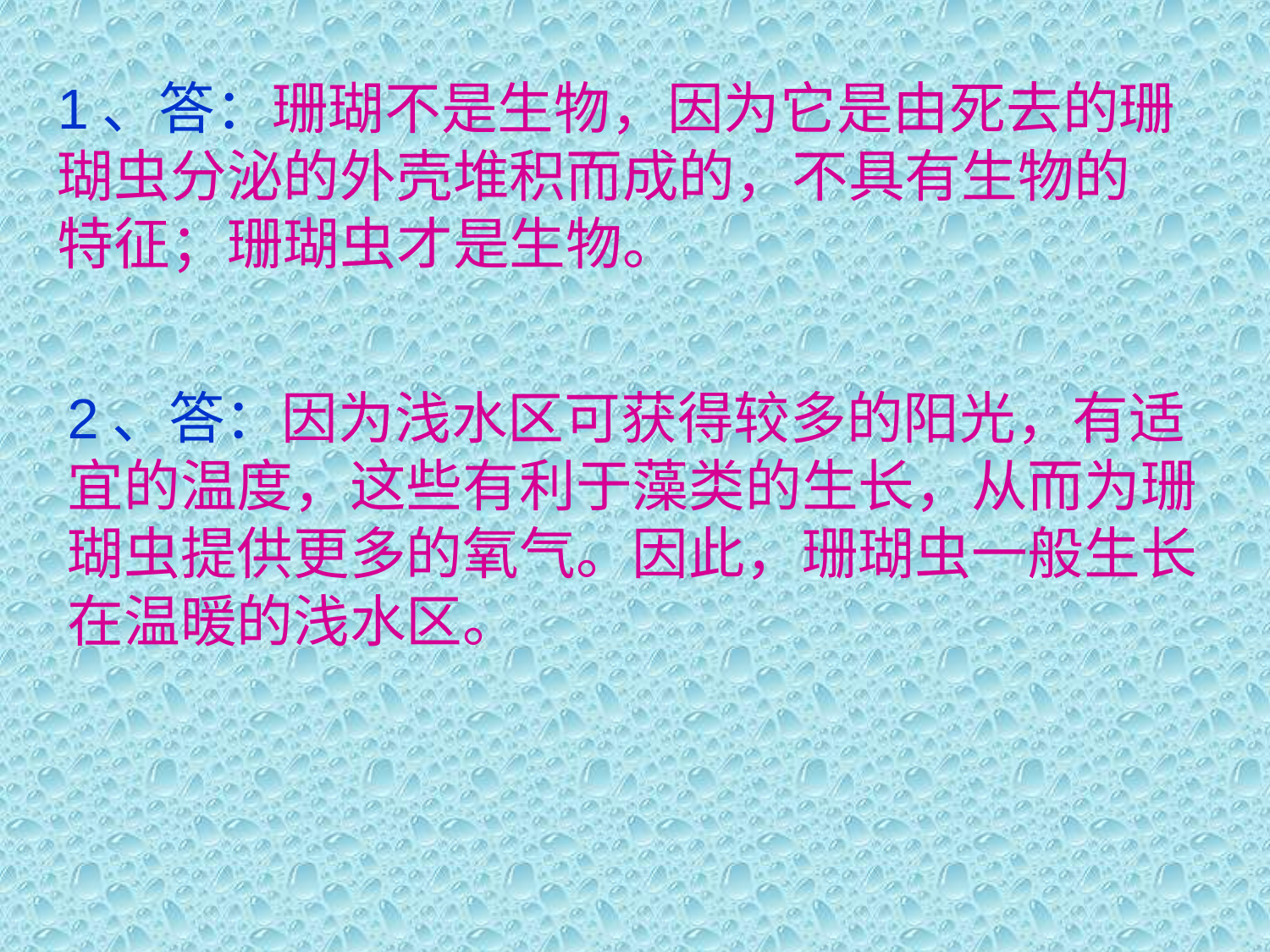

1、答：珊瑚不是生物，因为它是由死去的珊瑚虫分泌的外壳堆积而成的，不具有生物的特征；珊瑚虫才是生物。
2、答：因为浅水区可获得较多的阳光，有适宜的温度，这些有利于藻类的生长，从而为珊瑚虫提供更多的氧气。因此，珊瑚虫一般生长在温暖的浅水区。